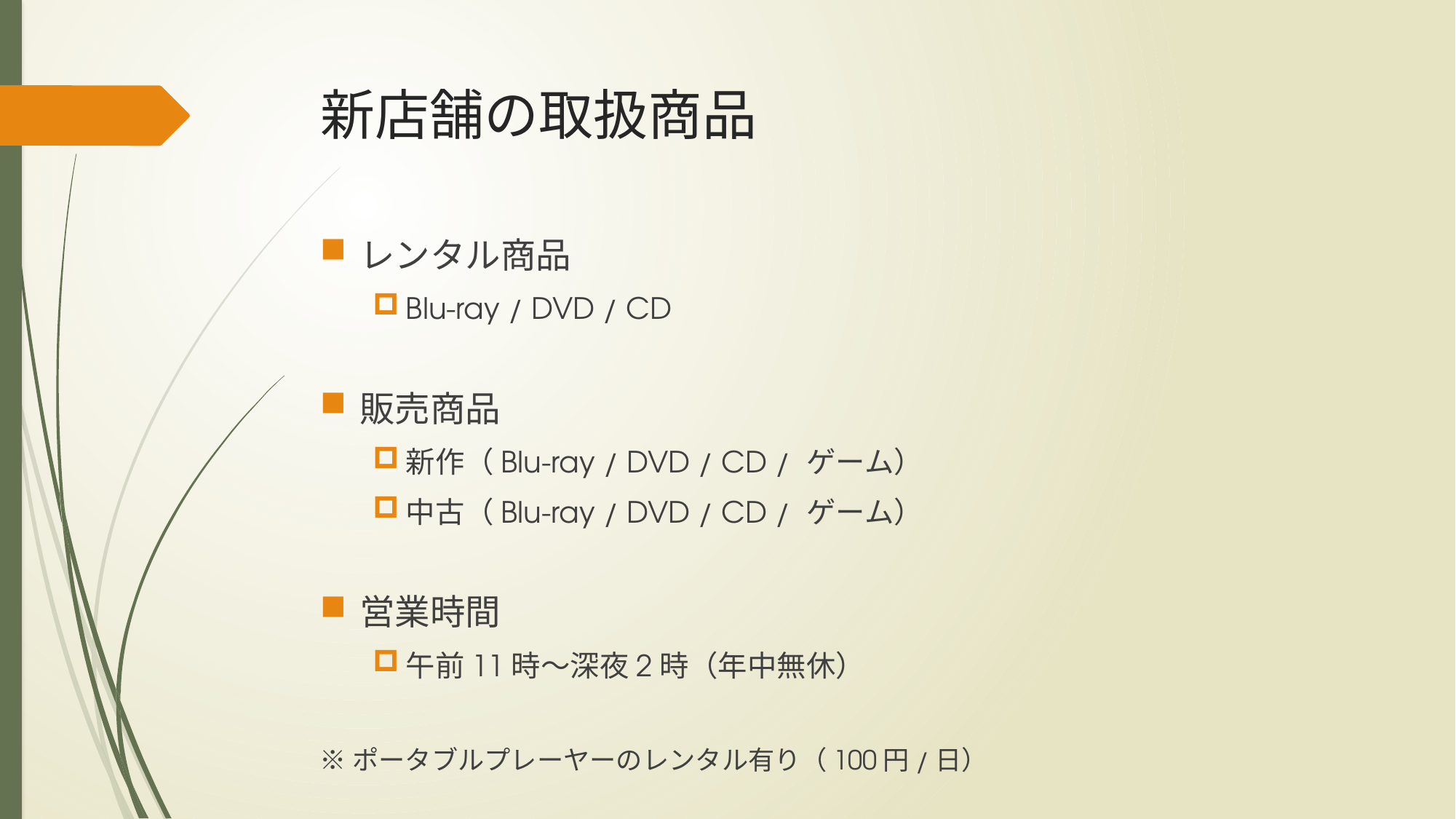

# 新店舗の取扱商品
レンタル商品
Blu-ray / DVD / CD

販売商品
新作（Blu-ray / DVD / CD / ゲーム）
中古（Blu-ray / DVD / CD / ゲーム）

営業時間
午前11時～深夜2時（年中無休）

※ポータブルプレーヤーのレンタル有り（100円/日）